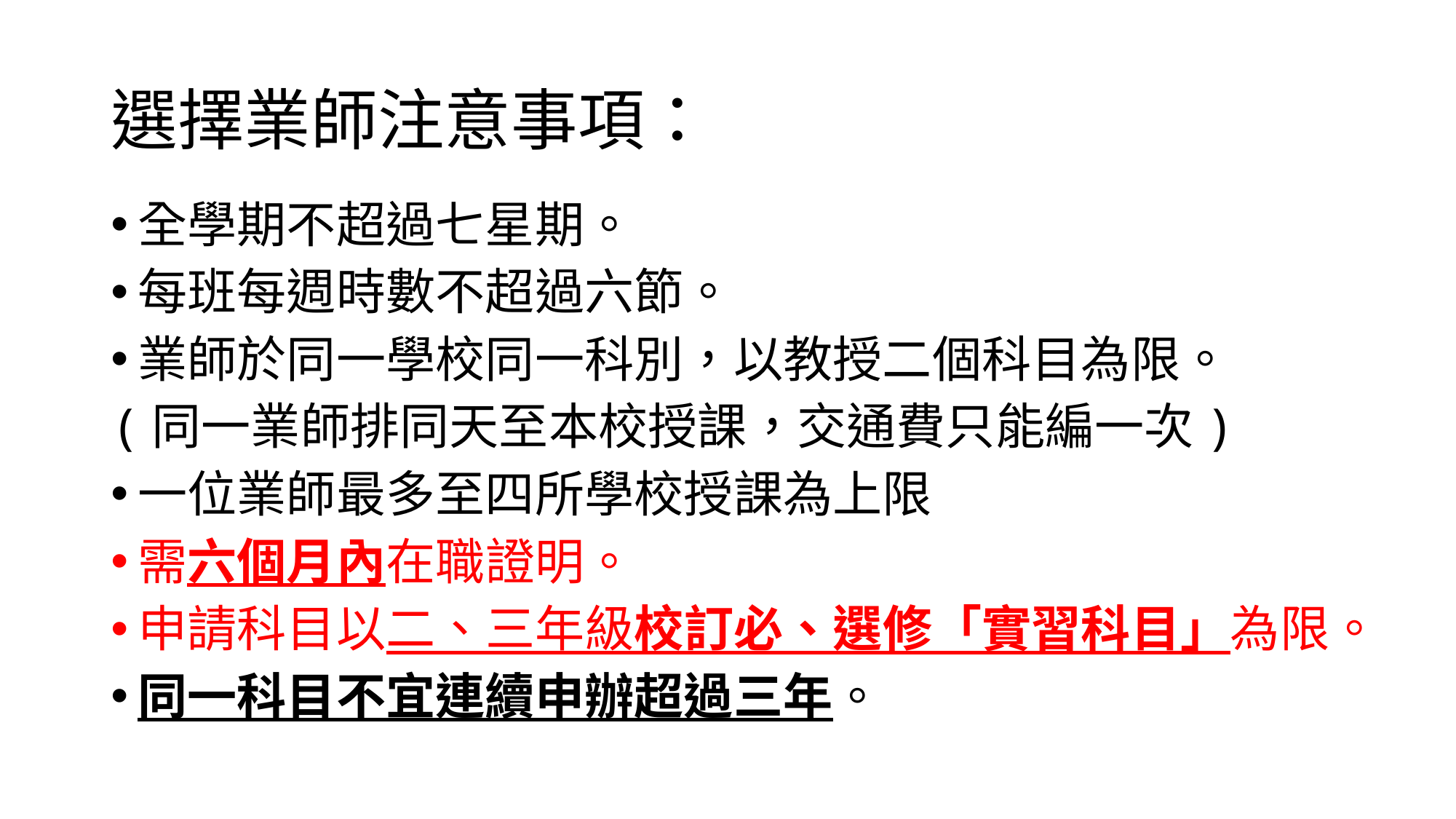

# 選擇業師注意事項：
全學期不超過七星期。
每班每週時數不超過六節。
業師於同一學校同一科別，以教授二個科目為限。
(同一業師排同天至本校授課，交通費只能編一次)
一位業師最多至四所學校授課為上限
需六個月內在職證明。
申請科目以二、三年級校訂必、選修「實習科目」為限。
同一科目不宜連續申辦超過三年。